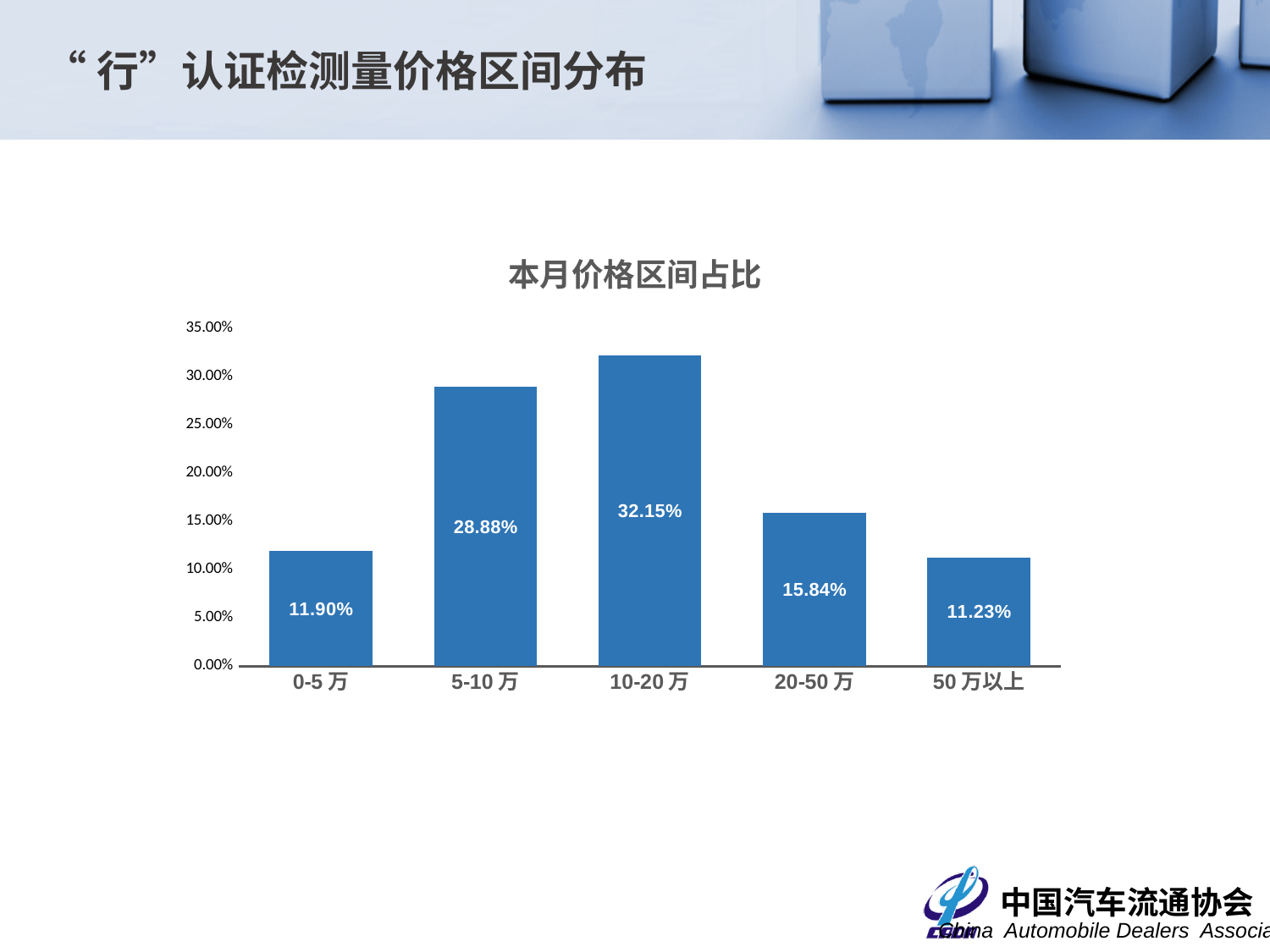

“行”认证检测量价格区间分布

### Chart: 本月价格区间占比

| Category |  |
|---|---|
| 0-5万 | 0.119 |
| 5-10万 | 0.2888 |
| 10-20万 | 0.3215 |
| 20-50万 | 0.1584 |
| 50万以上 | 0.1123 |